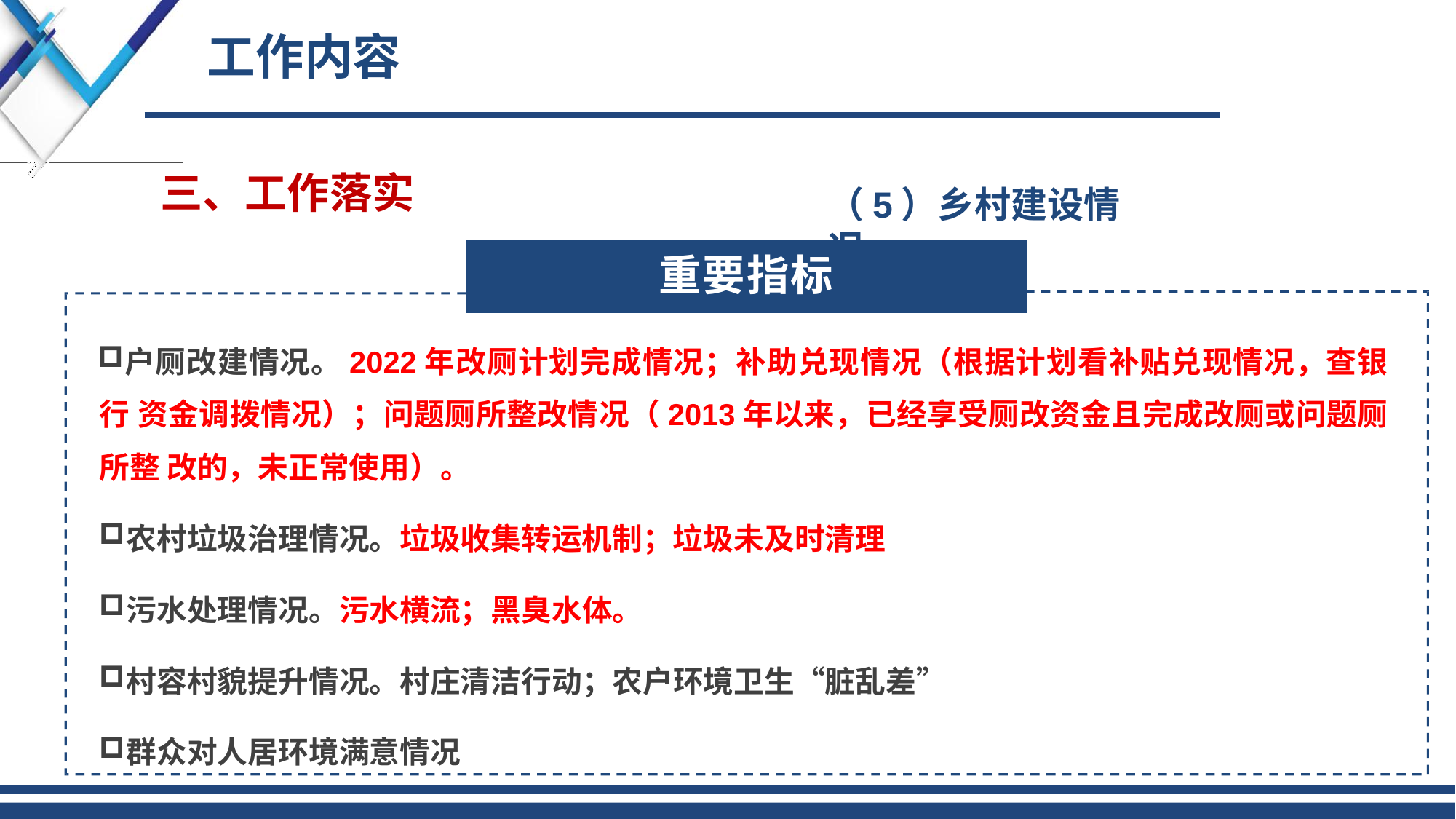

# 工作内容

三、工作落实
（5）乡村建设情况

重要指标
户厕改建情况。2022年改厕计划完成情况；补助兑现情况（根据计划看补贴兑现情况，查银行 资金调拨情况）；问题厕所整改情况（2013年以来，已经享受厕改资金且完成改厕或问题厕所整 改的，未正常使用）。
农村垃圾治理情况。垃圾收集转运机制；垃圾未及时清理
污水处理情况。污水横流；黑臭水体。
村容村貌提升情况。村庄清洁行动；农户环境卫生“脏乱差”
群众对人居环境满意情况